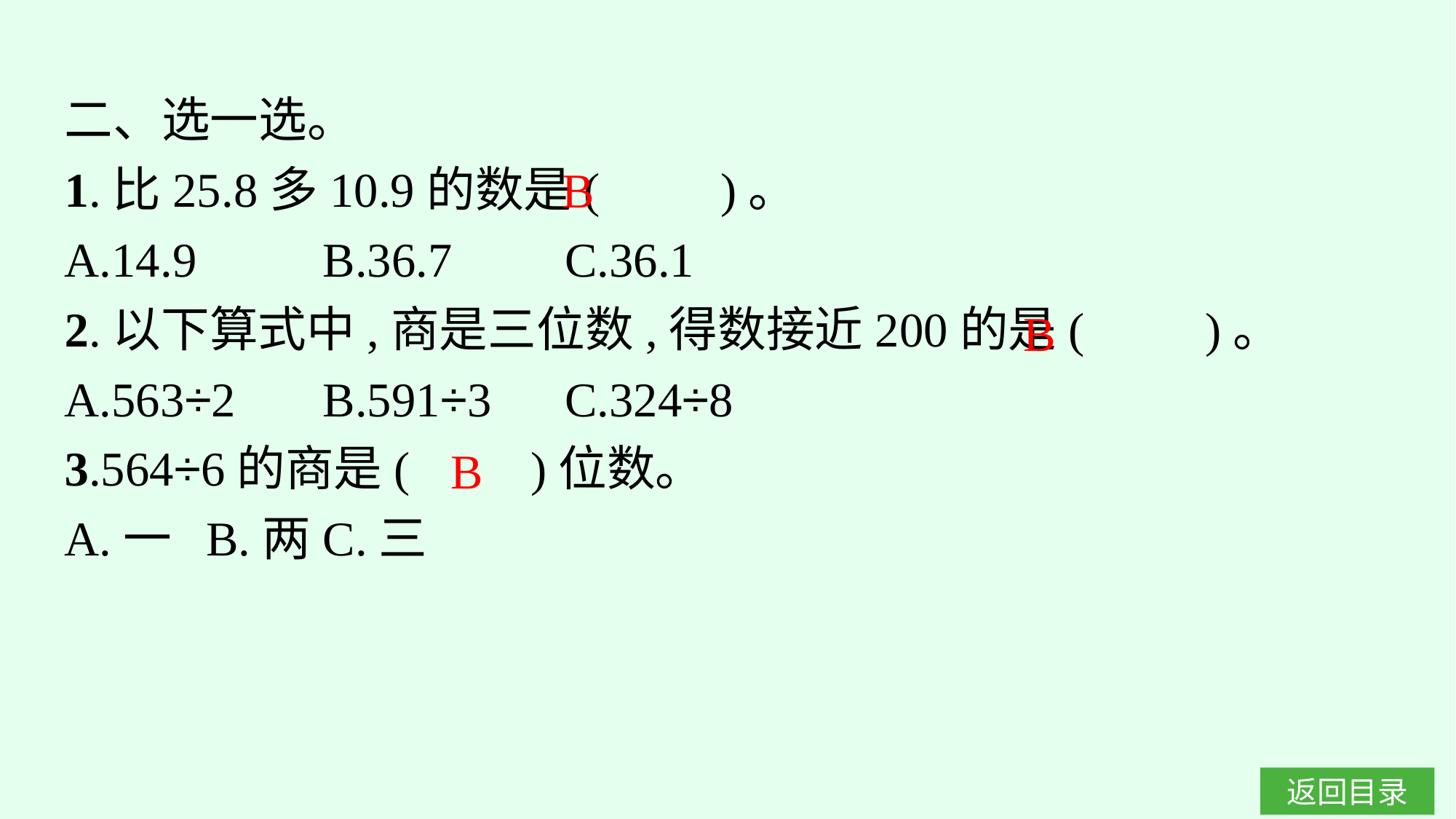

二、选一选。
1.比25.8多10.9的数是(　　)。
A.14.9		B.36.7	C.36.1
2.以下算式中,商是三位数,得数接近200的是(　　)。
A.563÷2	B.591÷3	C.324÷8
3.564÷6的商是(　　)位数。
A.一	B.两	C.三
B
B
B